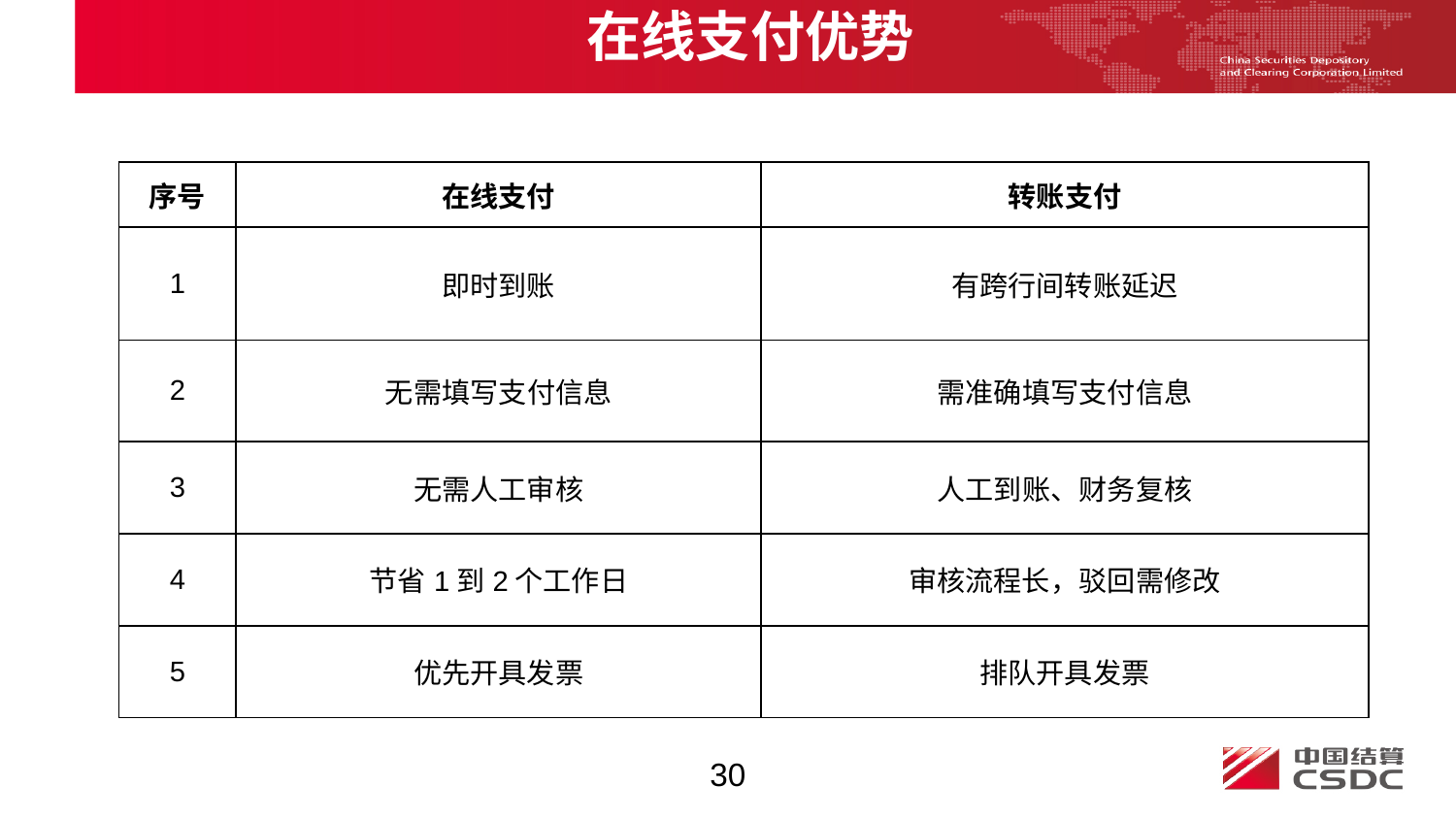

在线支付优势
| 序号 | 在线支付 | 转账支付 |
| --- | --- | --- |
| 1 | 即时到账 | 有跨行间转账延迟 |
| 2 | 无需填写支付信息 | 需准确填写支付信息 |
| 3 | 无需人工审核 | 人工到账、财务复核 |
| 4 | 节省1到2个工作日 | 审核流程长，驳回需修改 |
| 5 | 优先开具发票 | 排队开具发票 |
30